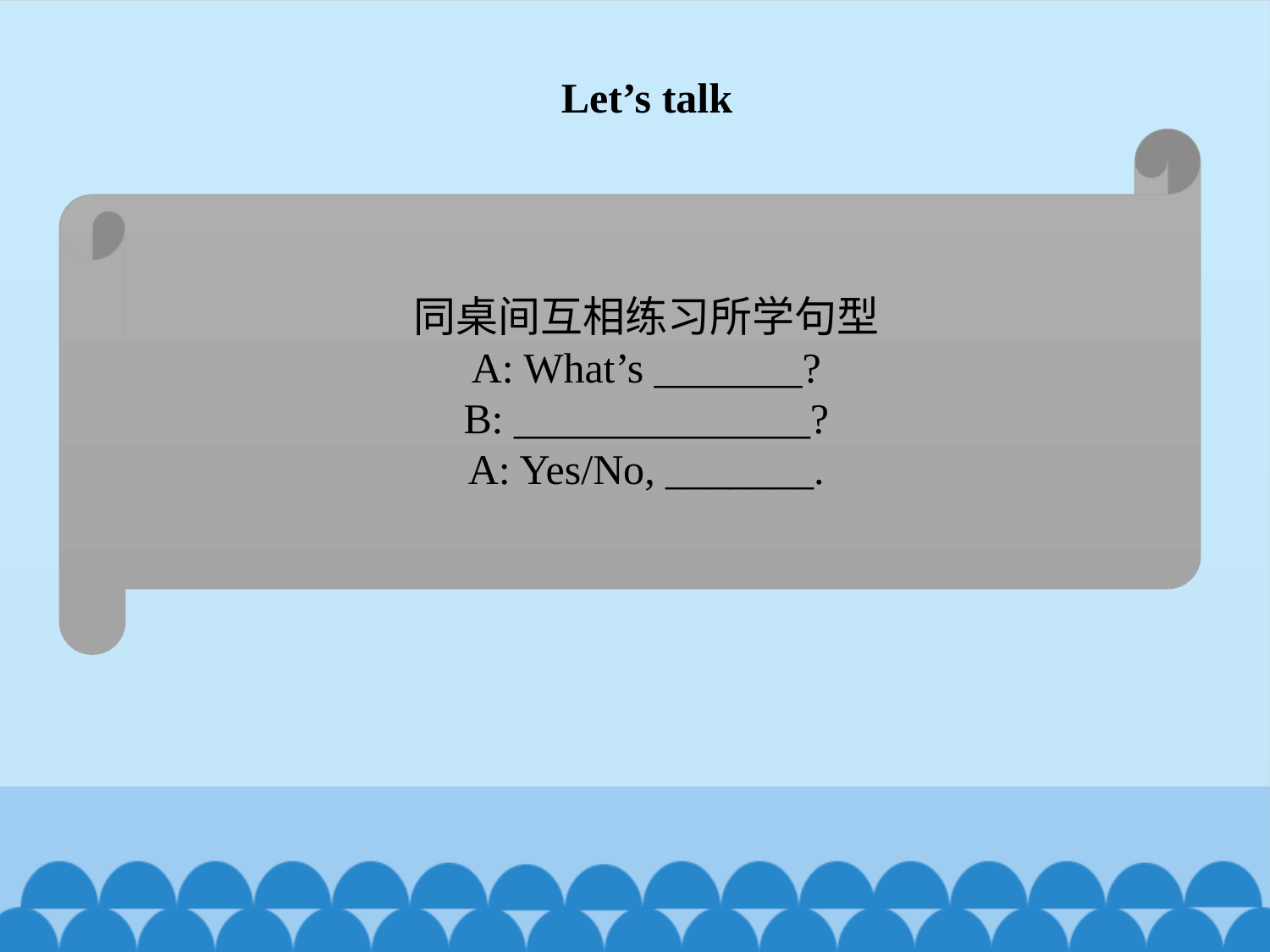

Let’s talk
同桌间互相练习所学句型
A: What’s _______?
B: ______________?
A: Yes/No, _______.